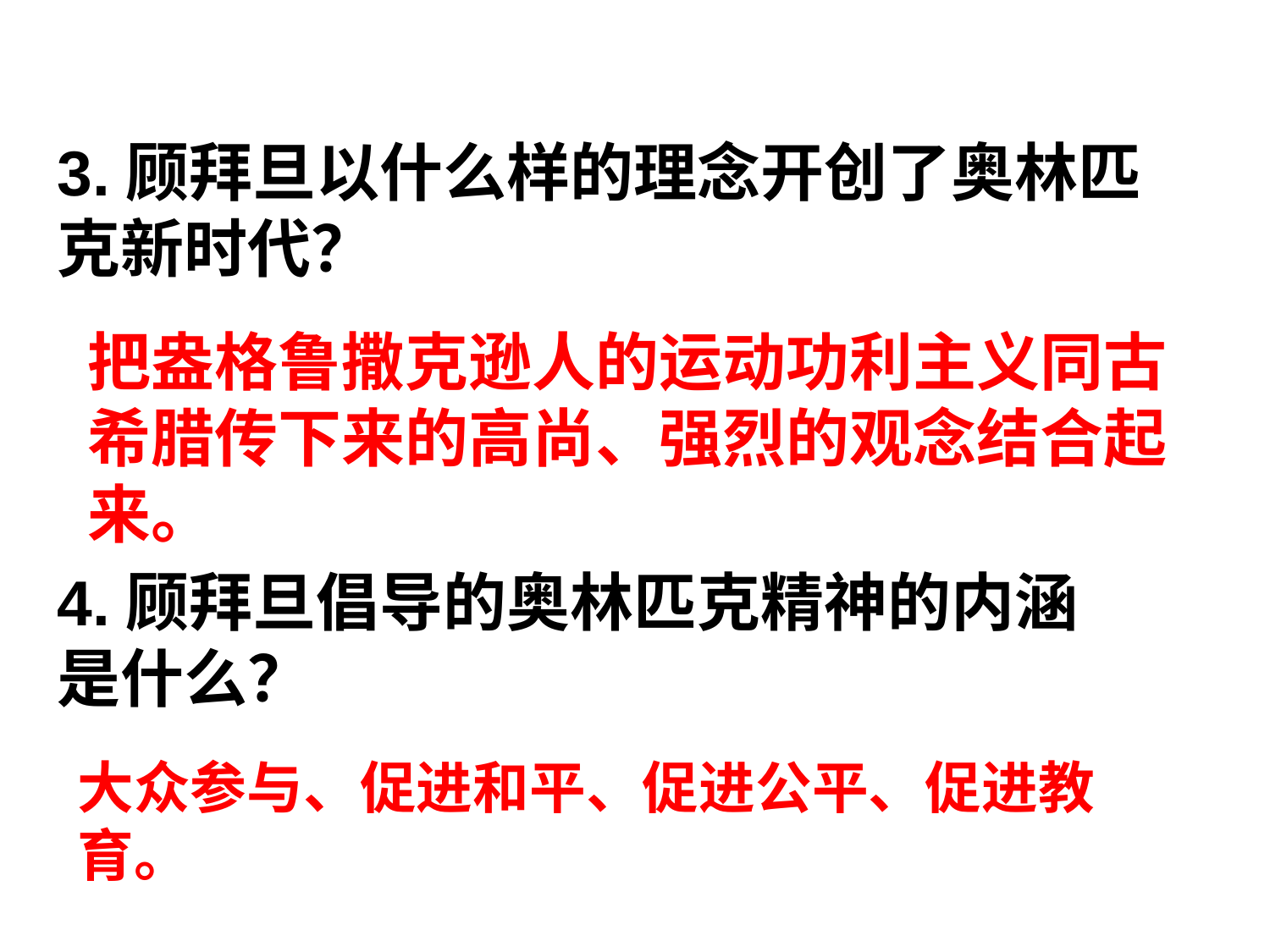

3.顾拜旦以什么样的理念开创了奥林匹克新时代？
把盎格鲁撒克逊人的运动功利主义同古希腊传下来的高尚、强烈的观念结合起来。
4.顾拜旦倡导的奥林匹克精神的内涵是什么？
大众参与、促进和平、促进公平、促进教育。